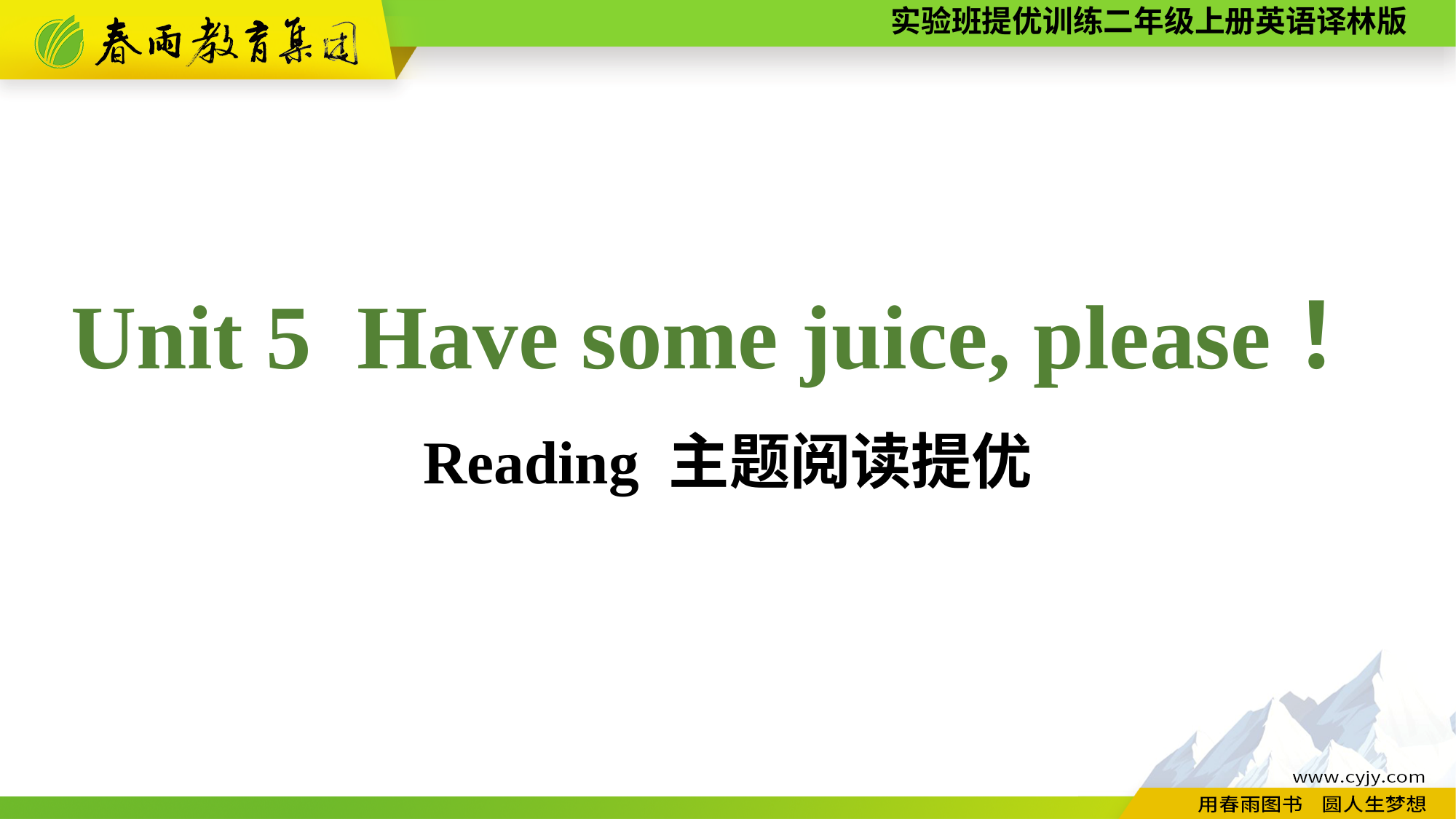

Unit 5  Have some juice, please！
Reading 主题阅读提优